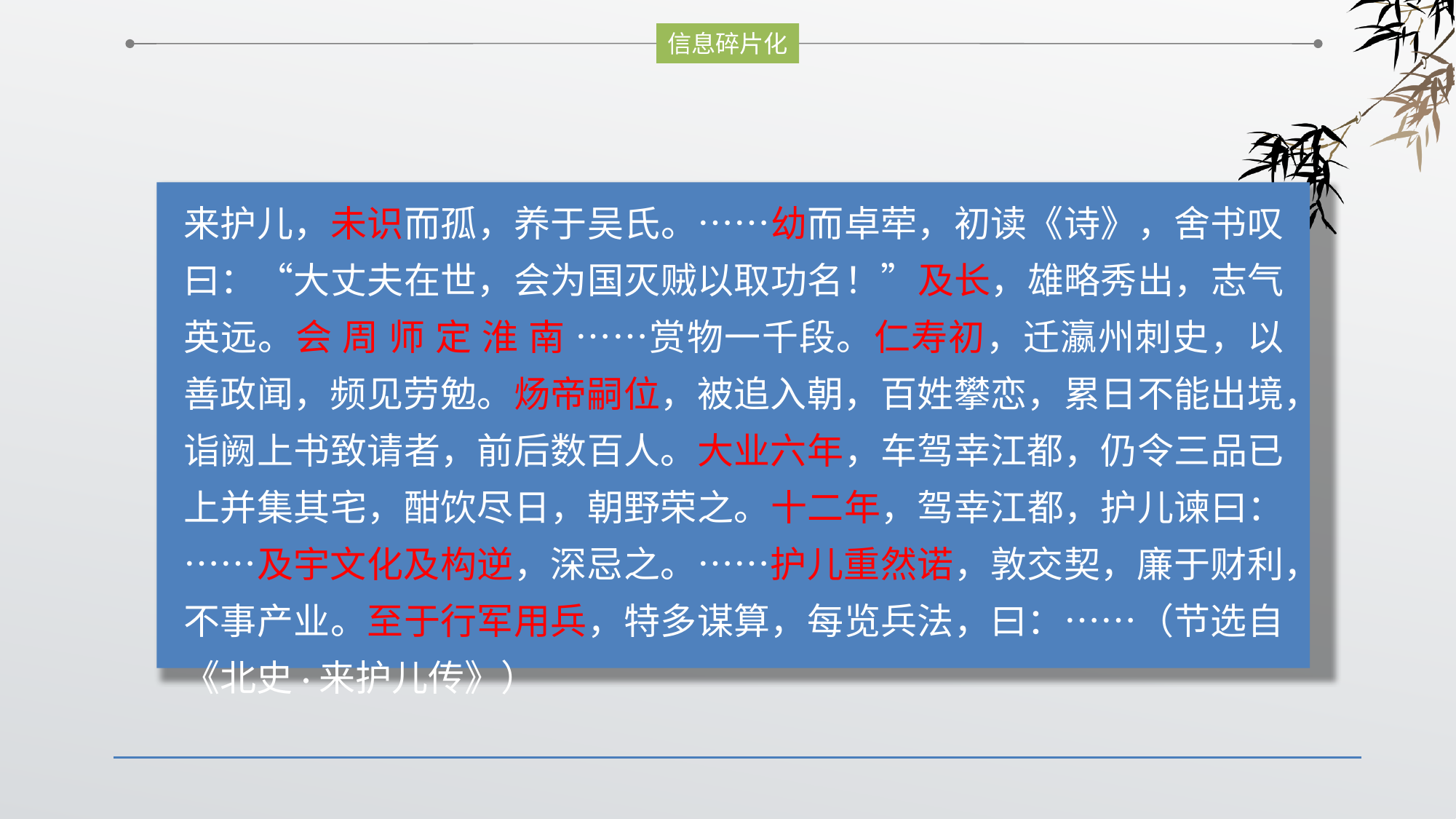

信息碎片化

来护儿，未识而孤，养于吴氏。……幼而卓荦，初读《诗》，舍书叹曰：“大丈夫在世，会为国灭贼以取功名！”及长，雄略秀出，志气英远。会 周 师 定 淮 南 ……赏物一千段。仁寿初，迁瀛州刺史，以善政闻，频见劳勉。炀帝嗣位，被追入朝，百姓攀恋，累日不能出境，诣阙上书致请者，前后数百人。大业六年，车驾幸江都，仍令三品已上并集其宅，酣饮尽日，朝野荣之。十二年，驾幸江都，护儿谏曰：……及宇文化及构逆，深忌之。……护儿重然诺，敦交契，廉于财利，不事产业。至于行军用兵，特多谋算，每览兵法，曰：……（节选自《北史·来护儿传》）